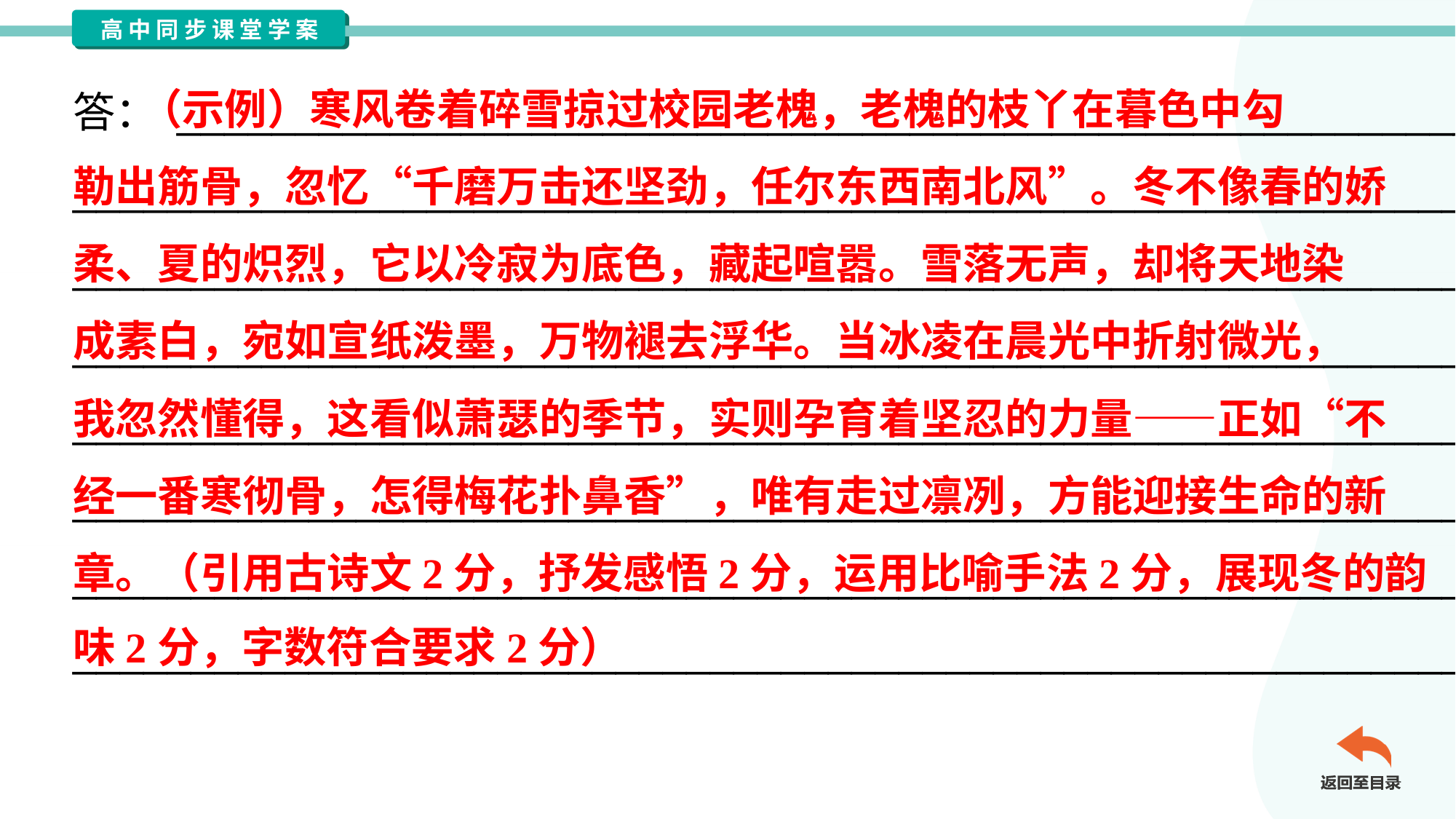

（示例）寒风卷着碎雪掠过校园老槐，老槐的枝丫在暮色中勾
勒出筋骨，忽忆“千磨万击还坚劲，任尔东西南北风”。冬不像春的娇
柔、夏的炽烈，它以冷寂为底色，藏起喧嚣。雪落无声，却将天地染
成素白，宛如宣纸泼墨，万物褪去浮华。当冰凌在晨光中折射微光，
我忽然懂得，这看似萧瑟的季节，实则孕育着坚忍的力量——正如“不
经一番寒彻骨，怎得梅花扑鼻香”，唯有走过凛冽，方能迎接生命的新
章。（引用古诗文2分，抒发感悟2分，运用比喻手法2分，展现冬的韵
味2分，字数符合要求2分）
答： ________________________________________________________
_____________________________________________________________
_____________________________________________________________
_____________________________________________________________
_____________________________________________________________
_____________________________________________________________
_____________________________________________________________
_____________________________________________________________